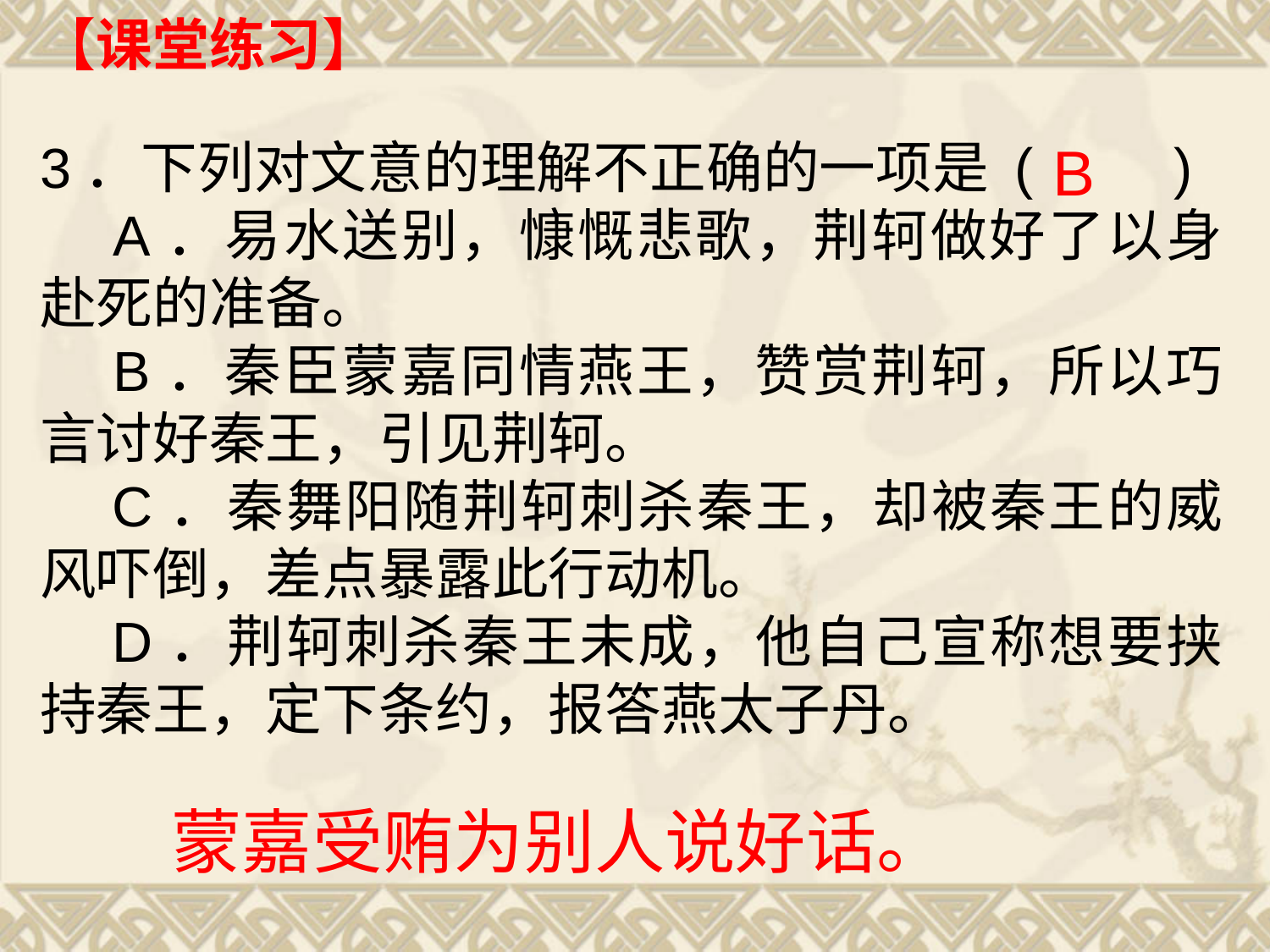

【课堂练习】
3．下列对文意的理解不正确的一项是 (　　)
  A．易水送别，慷慨悲歌，荆轲做好了以身赴死的准备。
  B．秦臣蒙嘉同情燕王，赞赏荆轲，所以巧言讨好秦王，引见荆轲。
  C．秦舞阳随荆轲刺杀秦王，却被秦王的威风吓倒，差点暴露此行动机。
  D．荆轲刺杀秦王未成，他自己宣称想要挟持秦王，定下条约，报答燕太子丹。
B
蒙嘉受贿为别人说好话。